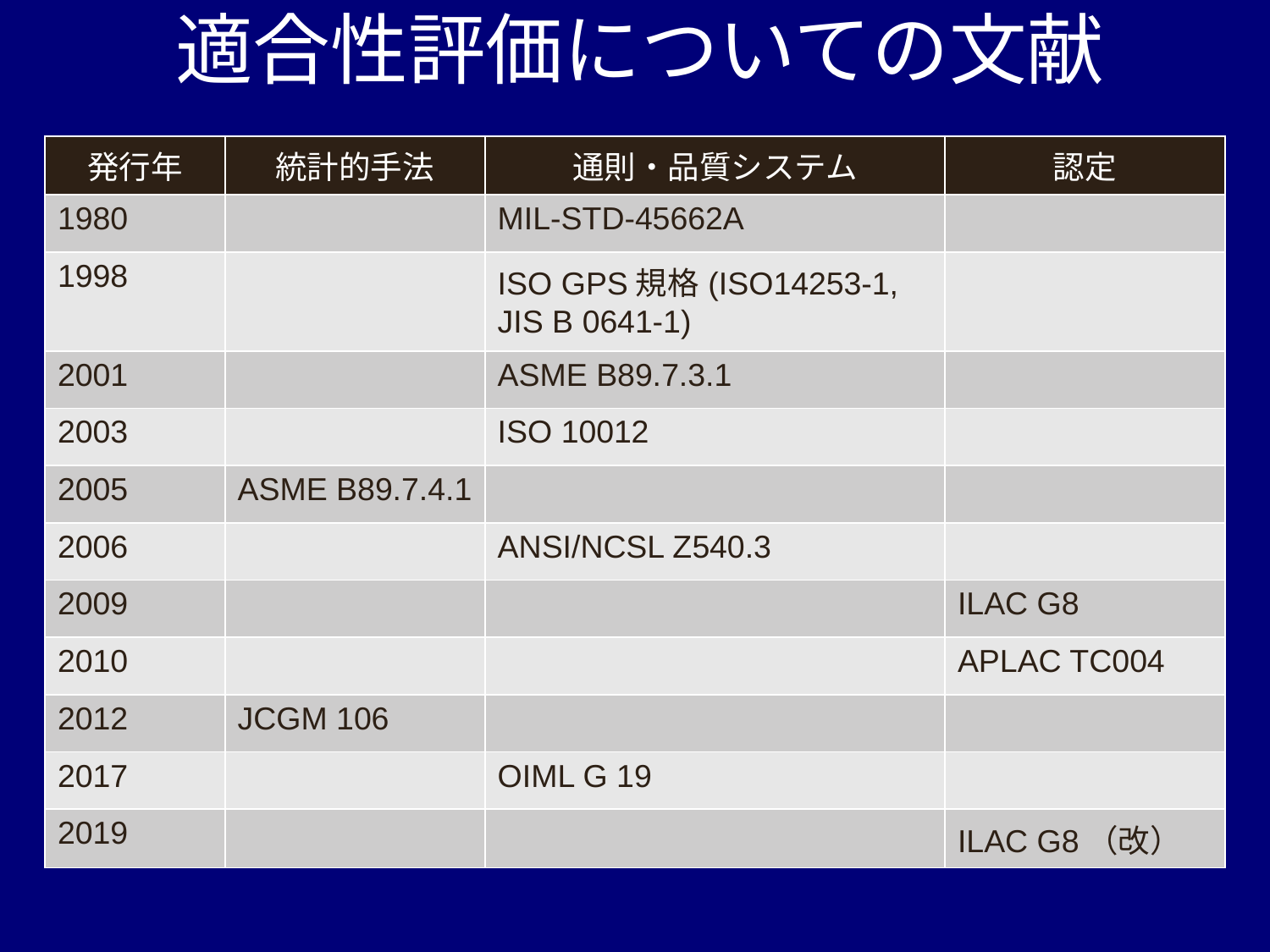

# 適合性評価についての文献
| 発行年 | 統計的手法 | 通則・品質システム | 認定 |
| --- | --- | --- | --- |
| 1980 |  | MIL-STD-45662A |  |
| 1998 |  | ISO GPS規格(ISO14253-1, JIS B 0641-1) |  |
| 2001 |  | ASME B89.7.3.1 |  |
| 2003 |  | ISO 10012 |  |
| 2005 | ASME B89.7.4.1 |  |  |
| 2006 |  | ANSI/NCSL Z540.3 |  |
| 2009 |  |  | ILAC G8 |
| 2010 |  |  | APLAC TC004 |
| 2012 | JCGM 106 |  |  |
| 2017 |  | OIML G 19 |  |
| 2019 |  |  | ILAC G8（改） |